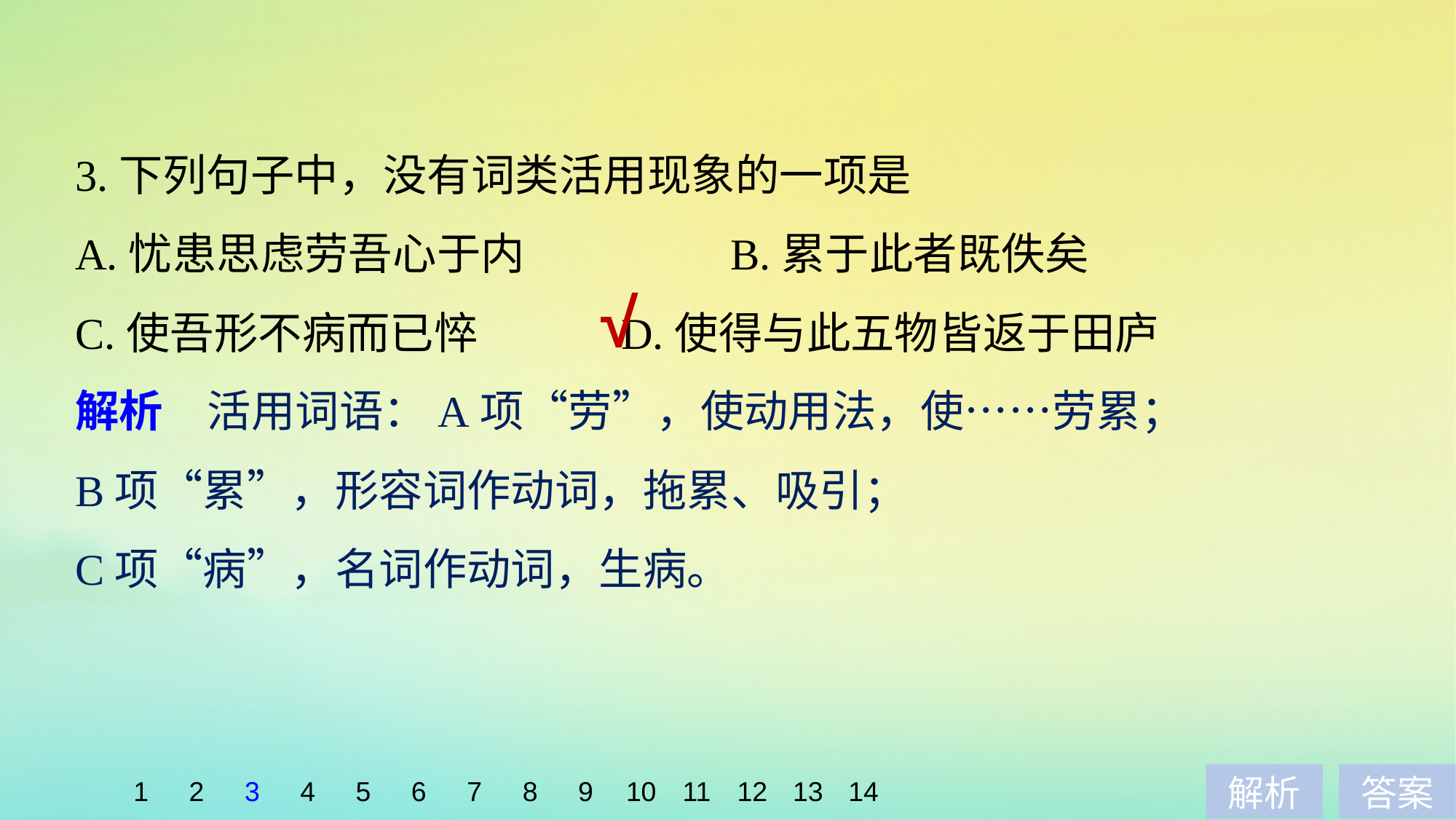

3.下列句子中，没有词类活用现象的一项是
A.忧患思虑劳吾心于内		B.累于此者既佚矣
C.使吾形不病而已悴		D.使得与此五物皆返于田庐
√
解析　活用词语：A项“劳”，使动用法，使……劳累；
B项“累”，形容词作动词，拖累、吸引；
C项“病”，名词作动词，生病。
1
2
3
4
5
6
7
8
9
10
11
12
13
14
解析
答案